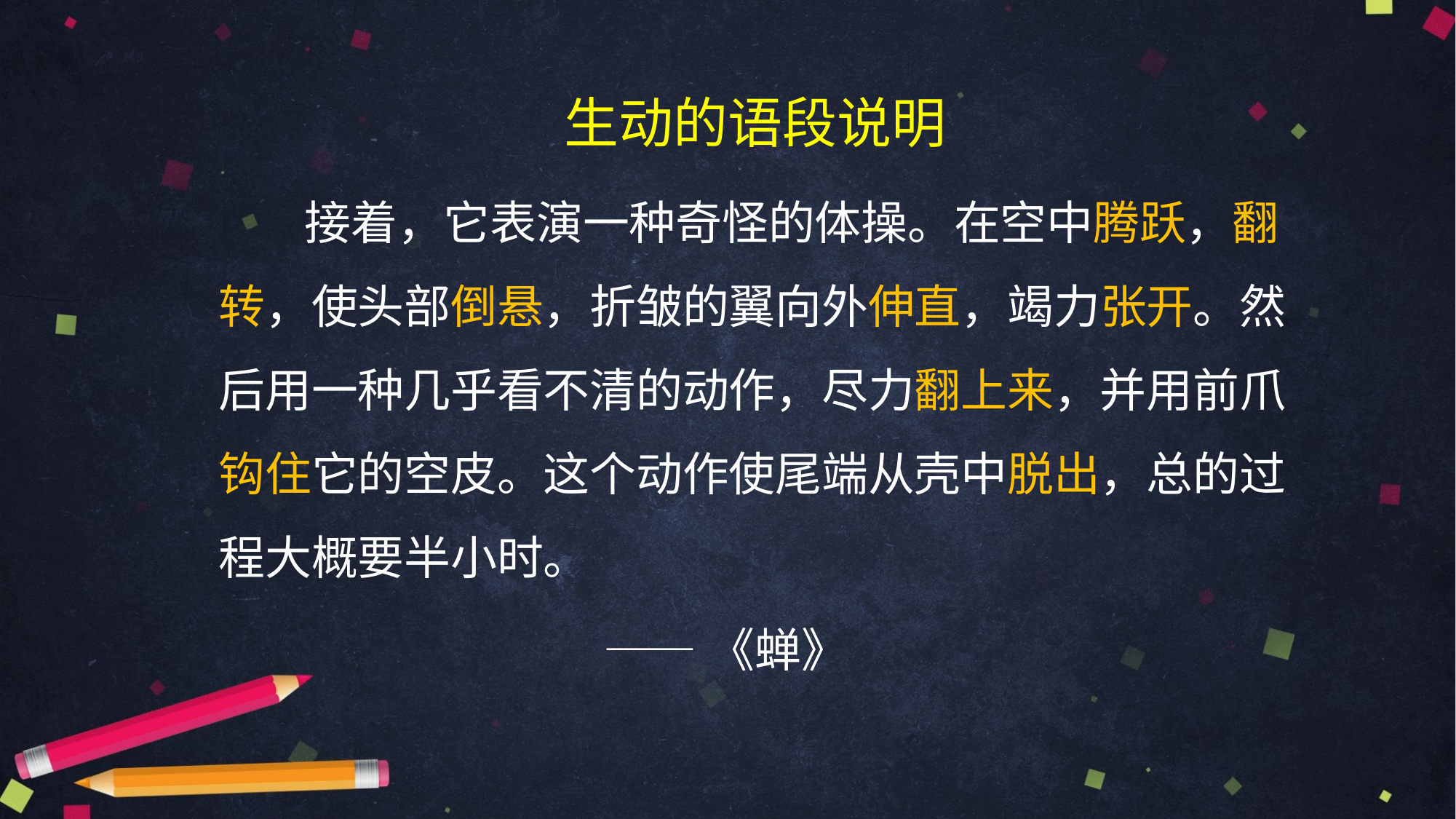

生动的语段说明
  接着，它表演一种奇怪的体操。在空中腾跃，翻转，使头部倒悬，折皱的翼向外伸直，竭力张开。然后用一种几乎看不清的动作，尽力翻上来，并用前爪钩住它的空皮。这个动作使尾端从壳中脱出，总的过程大概要半小时。
                                ——《蝉》